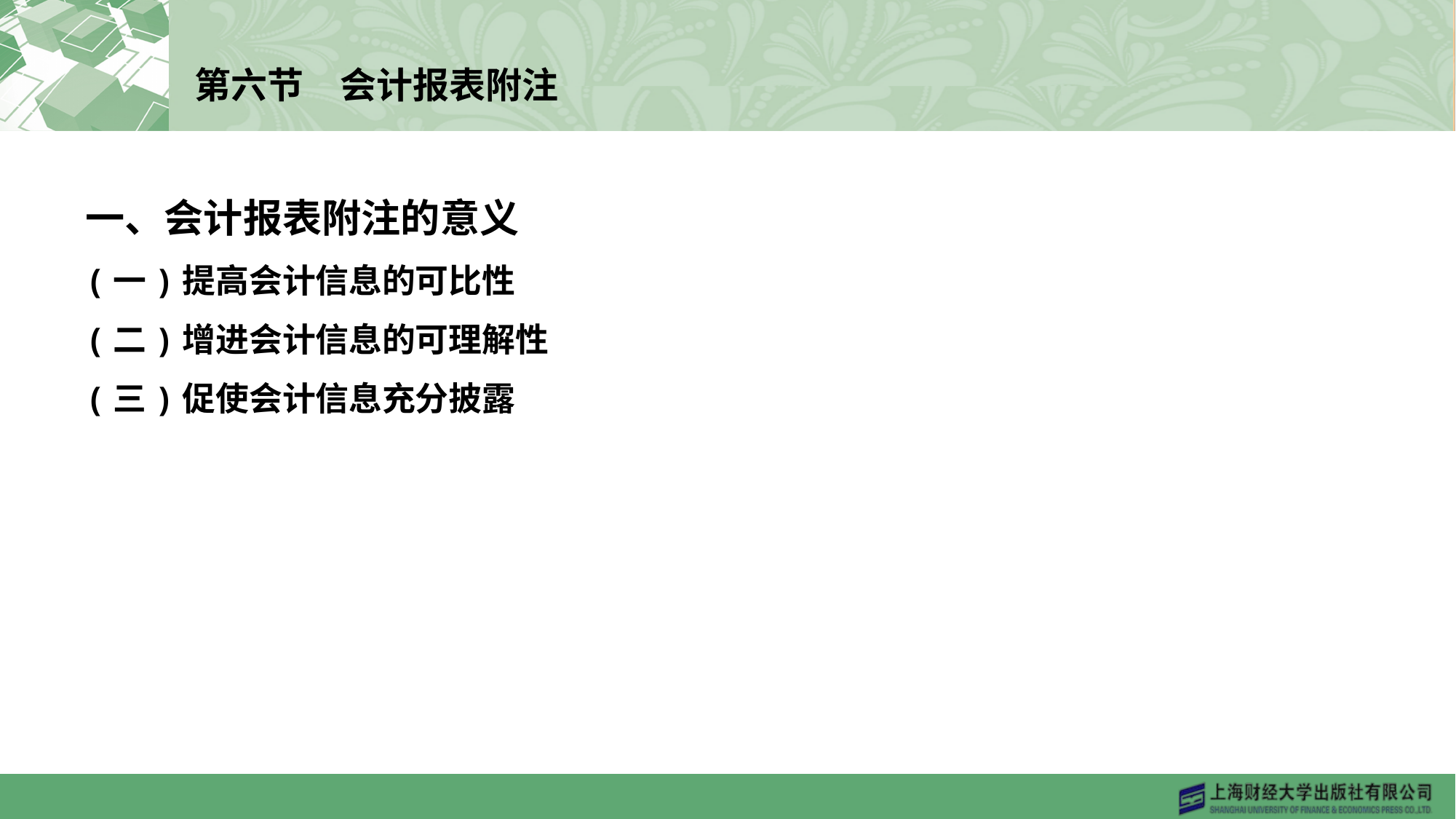

# 第六节　会计报表附注
一、会计报表附注的意义
(一)提高会计信息的可比性
(二)增进会计信息的可理解性
(三)促使会计信息充分披露